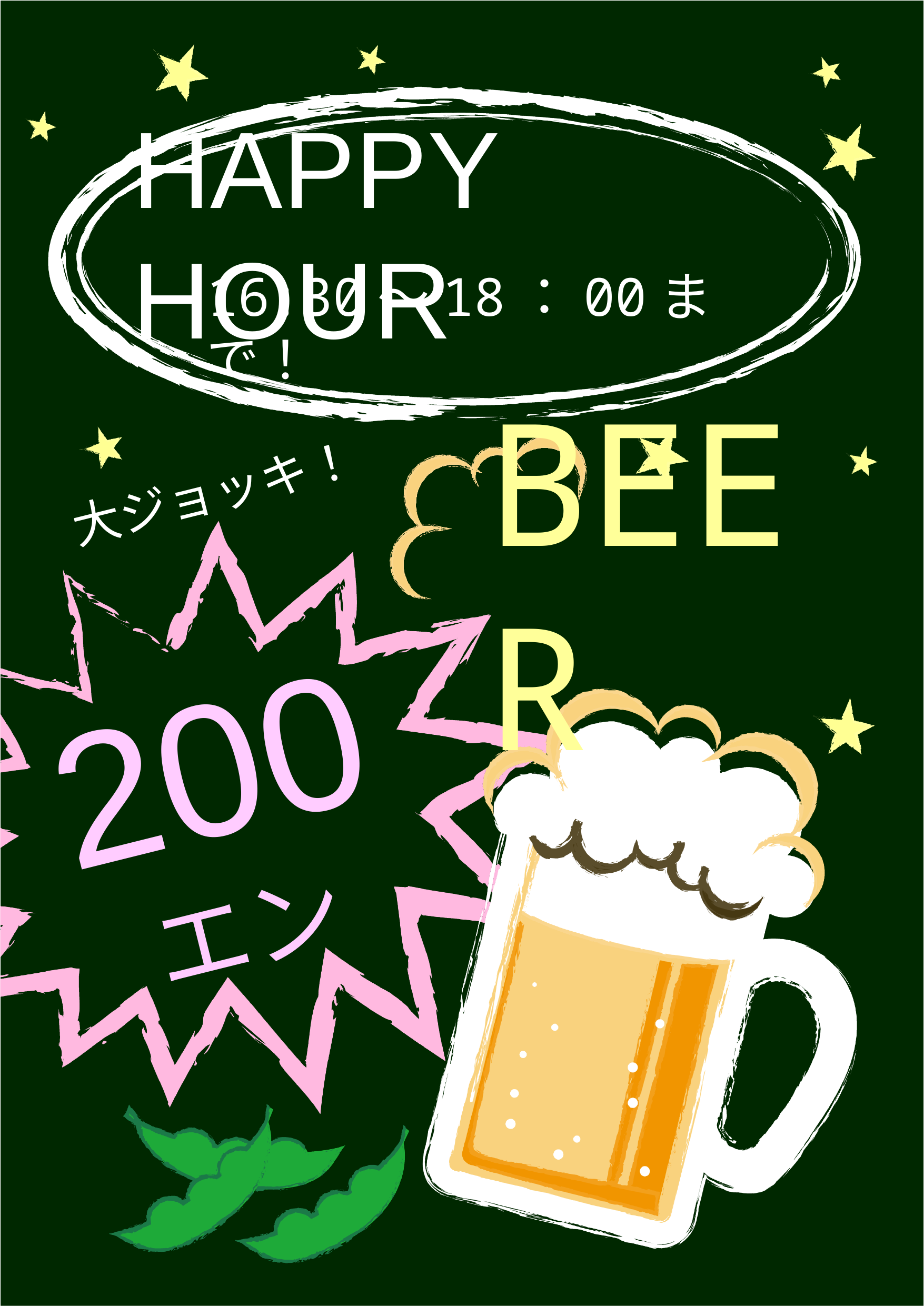

HAPPY HOUR
16:30～18：00まで！
大ジョッキ！
BEER
200
エン